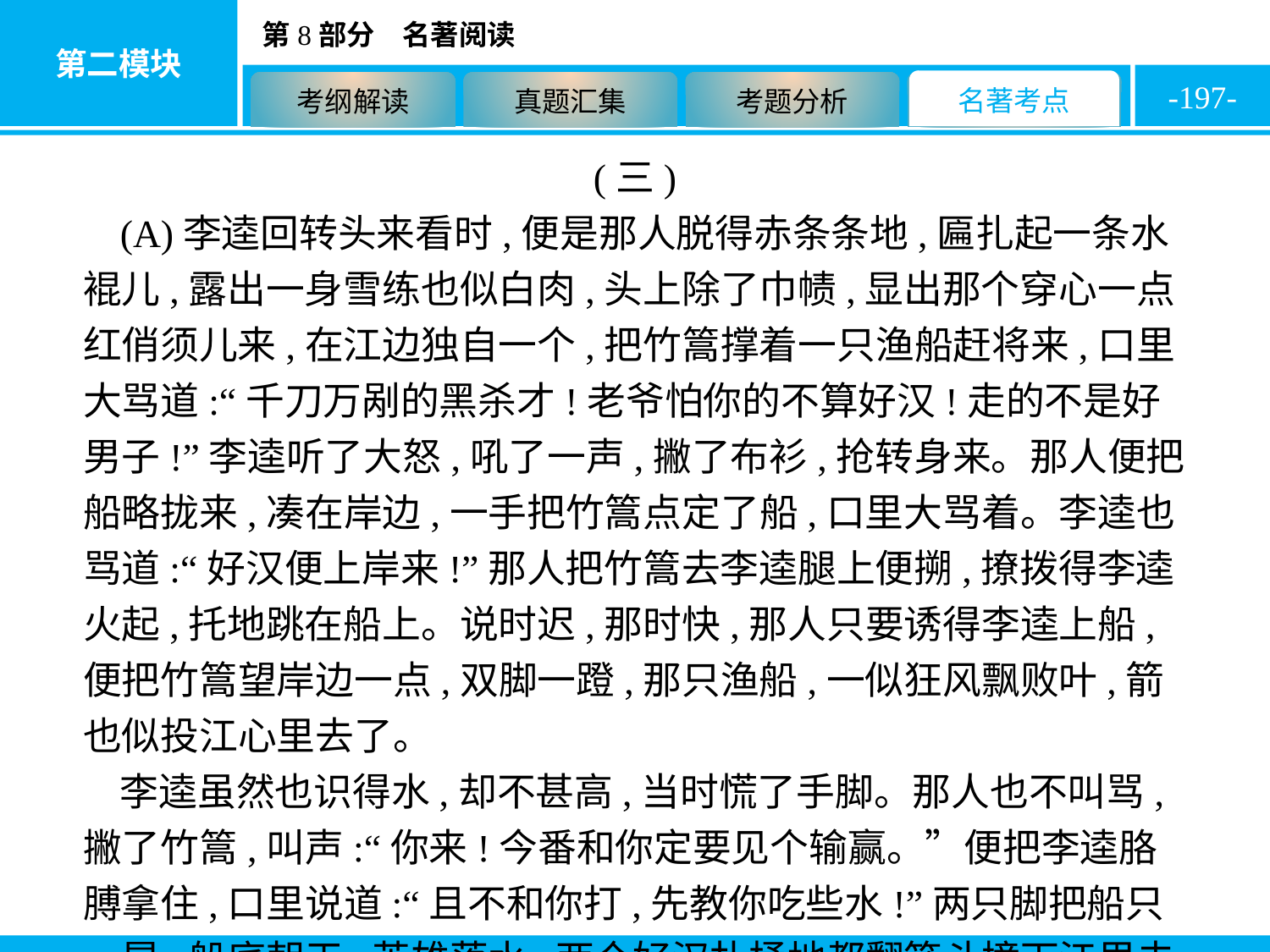

-197-
(三)
(A)李逵回转头来看时,便是那人脱得赤条条地,匾扎起一条水裩儿,露出一身雪练也似白肉,头上除了巾帻,显出那个穿心一点红俏须儿来,在江边独自一个,把竹篙撑着一只渔船赶将来,口里大骂道:“千刀万剐的黑杀才!老爷怕你的不算好汉!走的不是好男子!”李逵听了大怒,吼了一声,撇了布衫,抢转身来。那人便把船略拢来,凑在岸边,一手把竹篙点定了船,口里大骂着。李逵也骂道:“好汉便上岸来!”那人把竹篙去李逵腿上便搠,撩拨得李逵火起,托地跳在船上。说时迟,那时快,那人只要诱得李逵上船,便把竹篙望岸边一点,双脚一蹬,那只渔船,一似狂风飘败叶,箭也似投江心里去了。
李逵虽然也识得水,却不甚高,当时慌了手脚。那人也不叫骂,撇了竹篙,叫声:“你来!今番和你定要见个输赢。”便把李逵胳膊拿住,口里说道:“且不和你打,先教你吃些水!”两只脚把船只一晃,船底朝天,英雄落水,两个好汉扑桶地都翻筋斗撞下江里去。